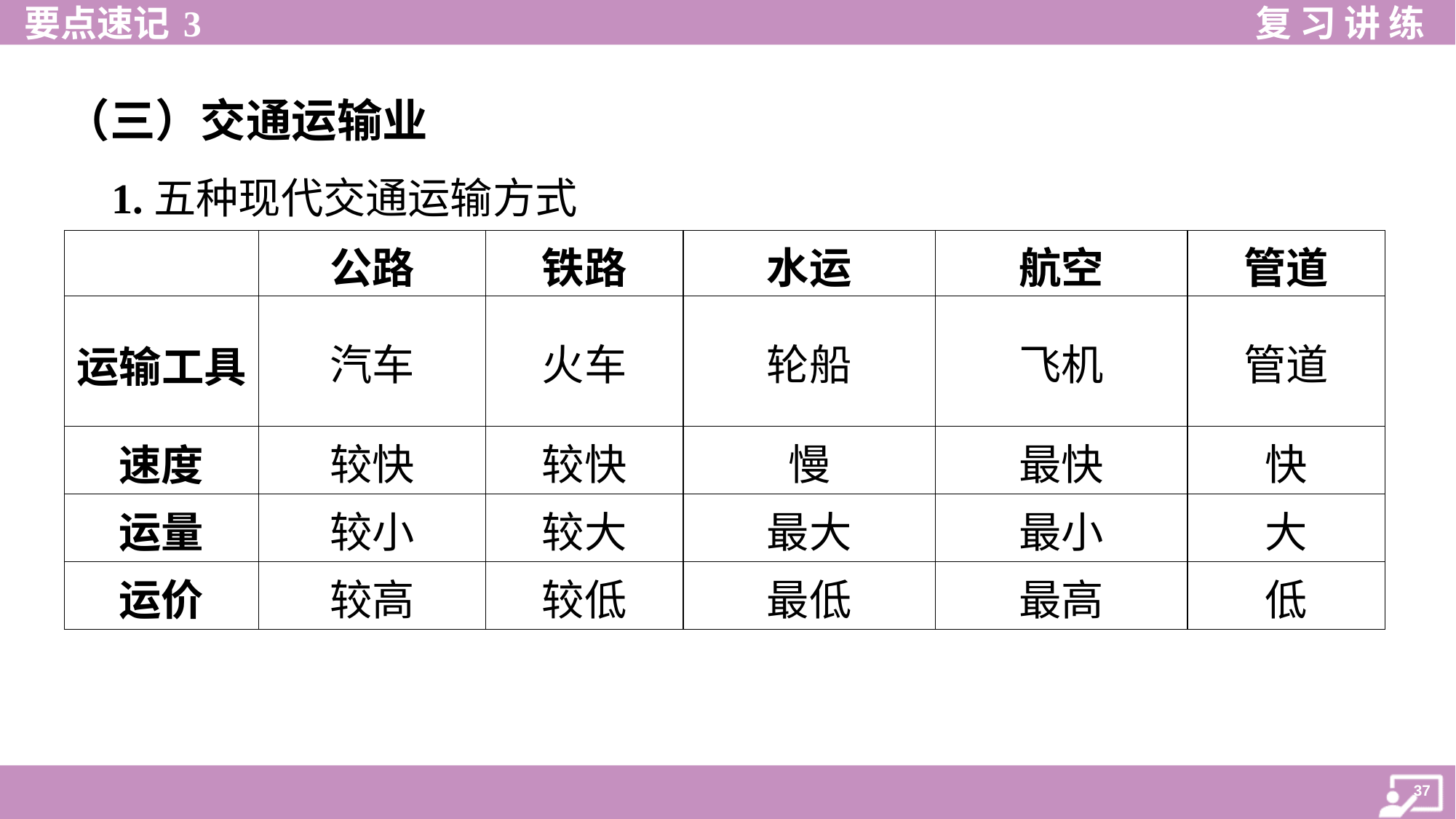

（三）交通运输业
    1.五种现代交通运输方式
|  | 公路 | 铁路 | 水运 | 航空 | 管道 |
| --- | --- | --- | --- | --- | --- |
| 运输工具 | 汽车 | 火车 | 轮船 | 飞机 | 管道 |
| 速度 | 较快 | 较快 | 慢 | 最快 | 快 |
| 运量 | 较小 | 较大 | 最大 | 最小 | 大 |
| 运价 | 较高 | 较低 | 最低 | 最高 | 低 |